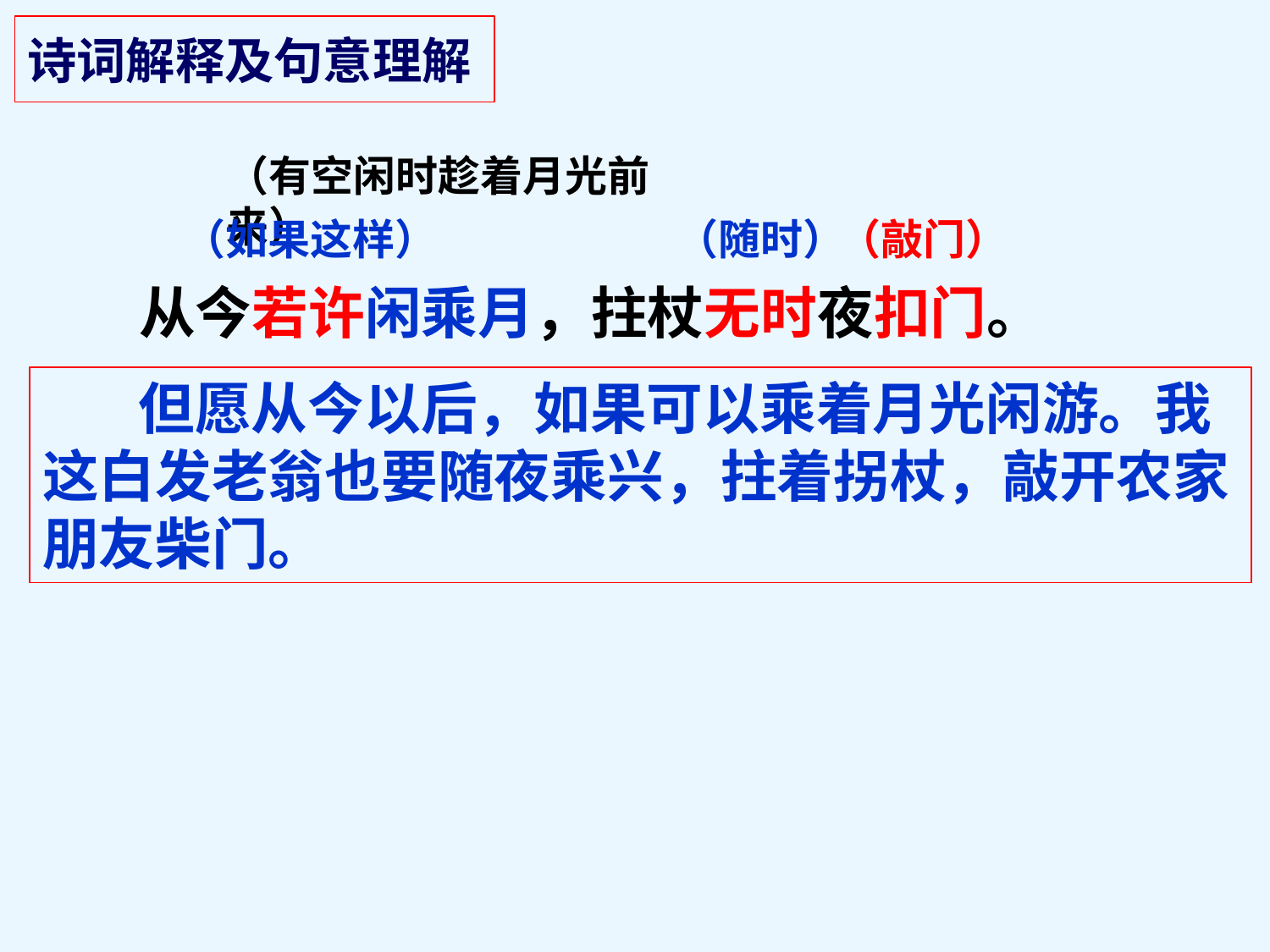

诗词解释及句意理解
（有空闲时趁着月光前来）
（如果这样）
（随时）
（敲门）
从今若许闲乘月，拄杖无时夜扣门。
         但愿从今以后，如果可以乘着月光闲游。我这白发老翁也要随夜乘兴，拄着拐杖，敲开农家朋友柴门。